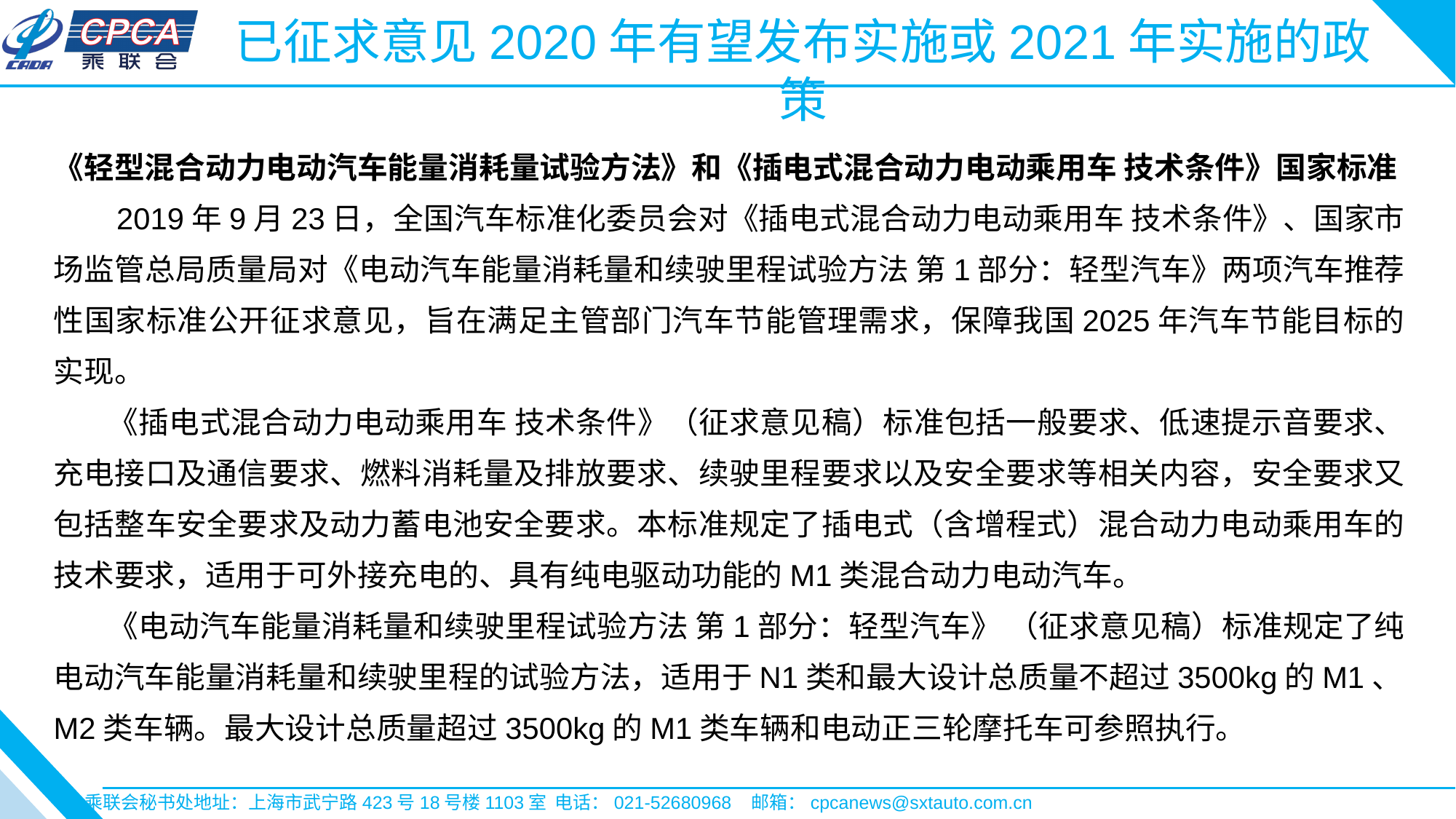

已征求意见2020年有望发布实施或2021年实施的政策
《轻型混合动力电动汽车能量消耗量试验方法》和《插电式混合动力电动乘用车 技术条件》国家标准
 2019年9月23日，全国汽车标准化委员会对《插电式混合动力电动乘用车 技术条件》、国家市场监管总局质量局对《电动汽车能量消耗量和续驶里程试验方法 第1部分：轻型汽车》两项汽车推荐性国家标准公开征求意见，旨在满足主管部门汽车节能管理需求，保障我国2025年汽车节能目标的实现。
《插电式混合动力电动乘用车 技术条件》（征求意见稿）标准包括一般要求、低速提示音要求、充电接口及通信要求、燃料消耗量及排放要求、续驶里程要求以及安全要求等相关内容，安全要求又包括整车安全要求及动力蓄电池安全要求。本标准规定了插电式（含增程式）混合动力电动乘用车的技术要求，适用于可外接充电的、具有纯电驱动功能的M1类混合动力电动汽车。
《电动汽车能量消耗量和续驶里程试验方法 第1部分：轻型汽车》 （征求意见稿）标准规定了纯电动汽车能量消耗量和续驶里程的试验方法，适用于N1类和最大设计总质量不超过3500kg的M1、M2类车辆。最大设计总质量超过3500kg的M1类车辆和电动正三轮摩托车可参照执行。